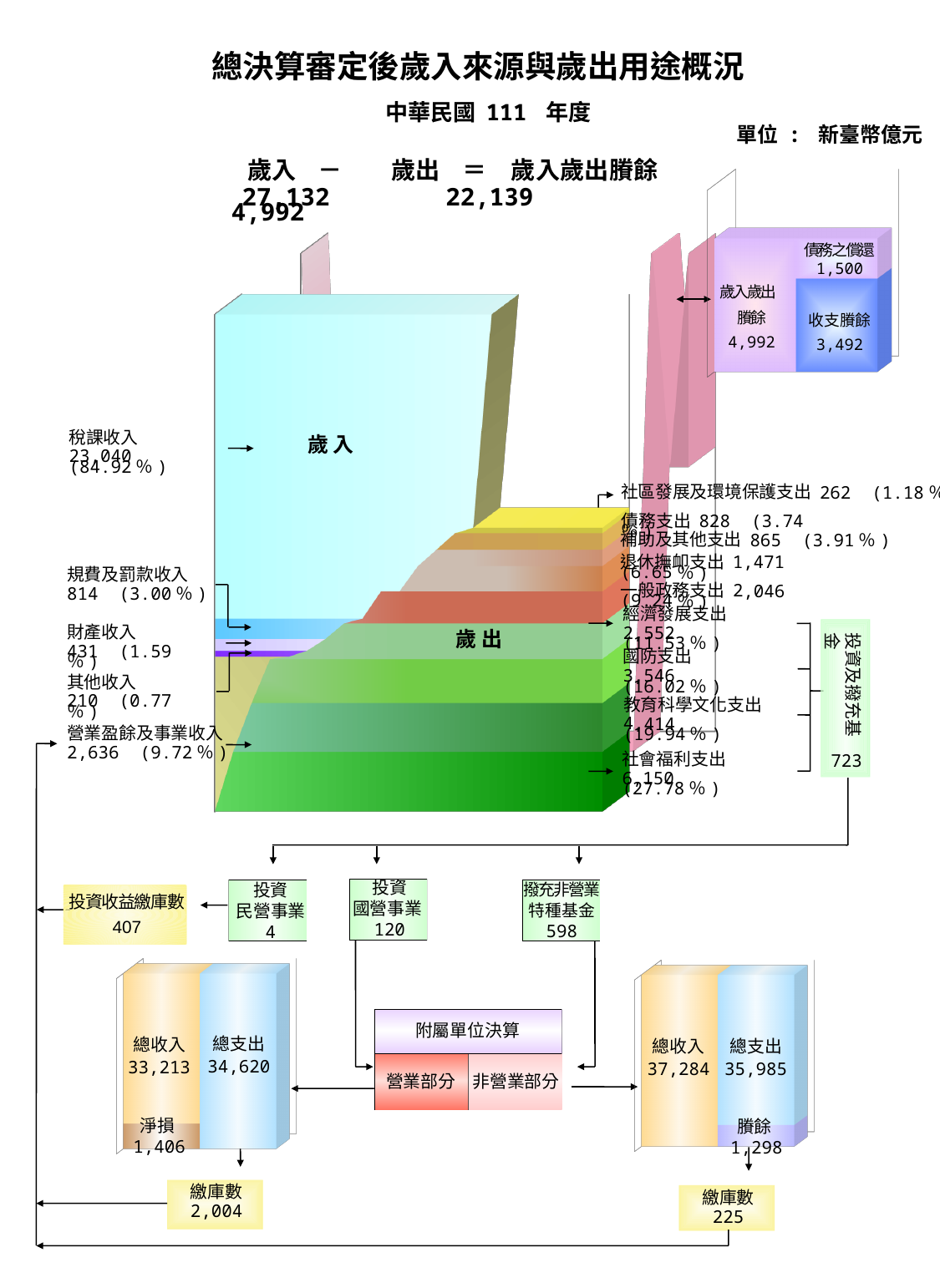

總決算審定後歲入來源與歲出用途概況
中華民國 111 年度
單位 : 新臺幣億元
  歲入    －　　歲出    ＝　歲入歲出賸餘
 27,132         22,139           4,992

[unsupported chart]

[unsupported chart]

[unsupported chart]

債務之償還
1,500
歲入歲出

[unsupported chart]

賸餘 4,992
收支賸餘
3,492
歲 入
稅課收入
23,040  (84.92％)

社區發展及環境保護支出 262  (1.18％)

債務支出 828  (3.74％)

補助及其他支出 865  (3.91％)

退休撫卹支出 1,471  (6.65％)

規費及罰款收入
814  (3.00％)
一般政務支出 2,046  (9.24％)

經濟發展支出
2,552  (11.53％)

歲 出
投資及撥充基金

財產收入
431  (1.59％)

國防支出
3,546  (16.02％)

其他收入
210  (0.77％)

教育科學文化支出
4,414  (19.94％)

營業盈餘及事業收入
2,636  (9.72％)

723

社會福利支出
6,150  (27.78％)

投資
國營事業120
撥充非營業
特種基金
598
投資
民營事業
4

投資收益繳庫數
407

[unsupported chart]

[unsupported chart]

附屬單位決算
總支出
34,620
總支出
35,985
總收入
37,284
總收入
33,213

營業部分
非營業部分

淨損1,406
賸餘1,298

繳庫數
2,004

繳庫數
225